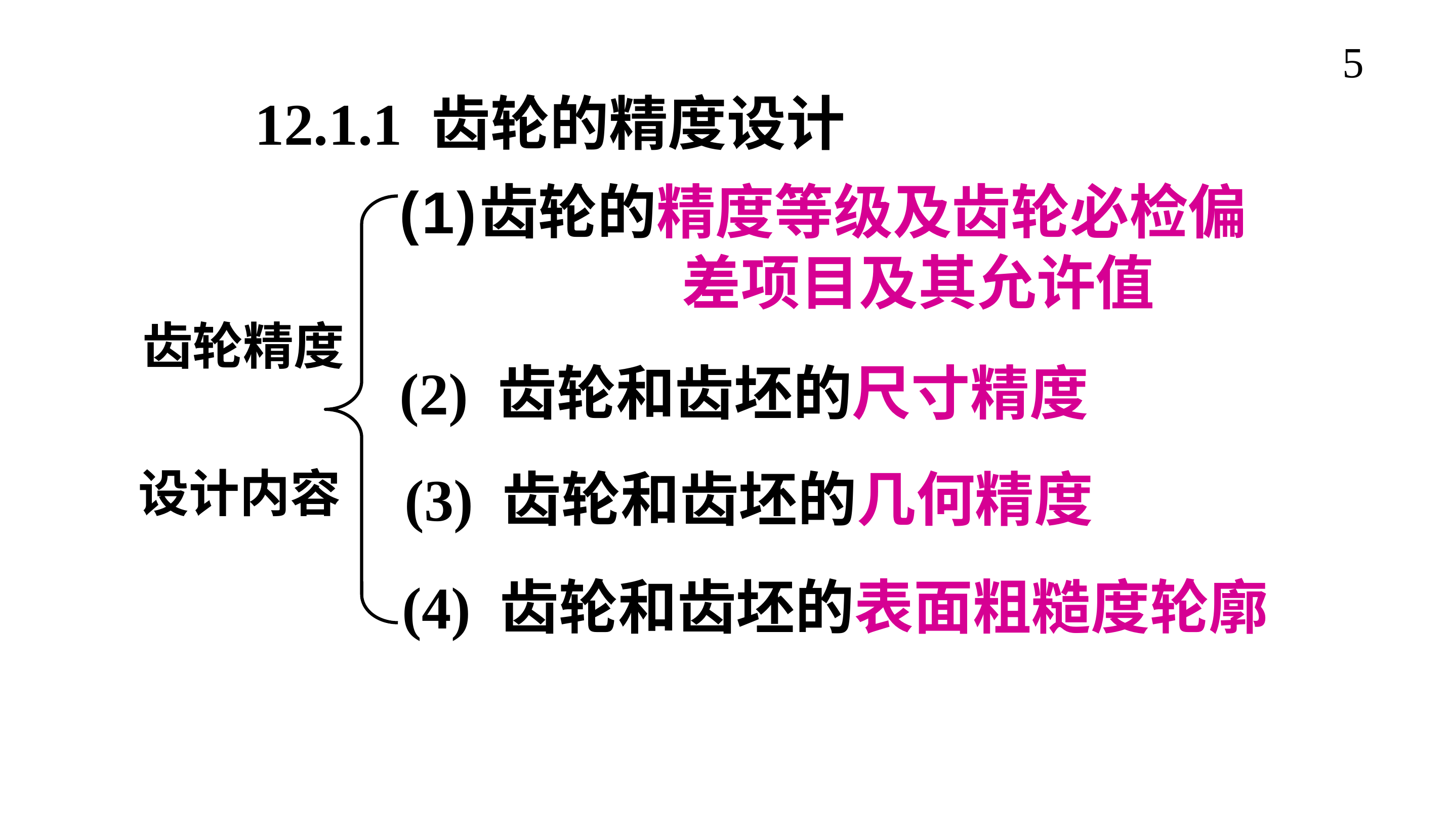

5
12.1.1 齿轮的精度设计
齿轮的精度等级及齿轮必检偏
                    差项目及其允许值

 齿轮精度

 设计内容
(2) 齿轮和齿坯的尺寸精度
(3) 齿轮和齿坯的几何精度
(4) 齿轮和齿坯的表面粗糙度轮廓